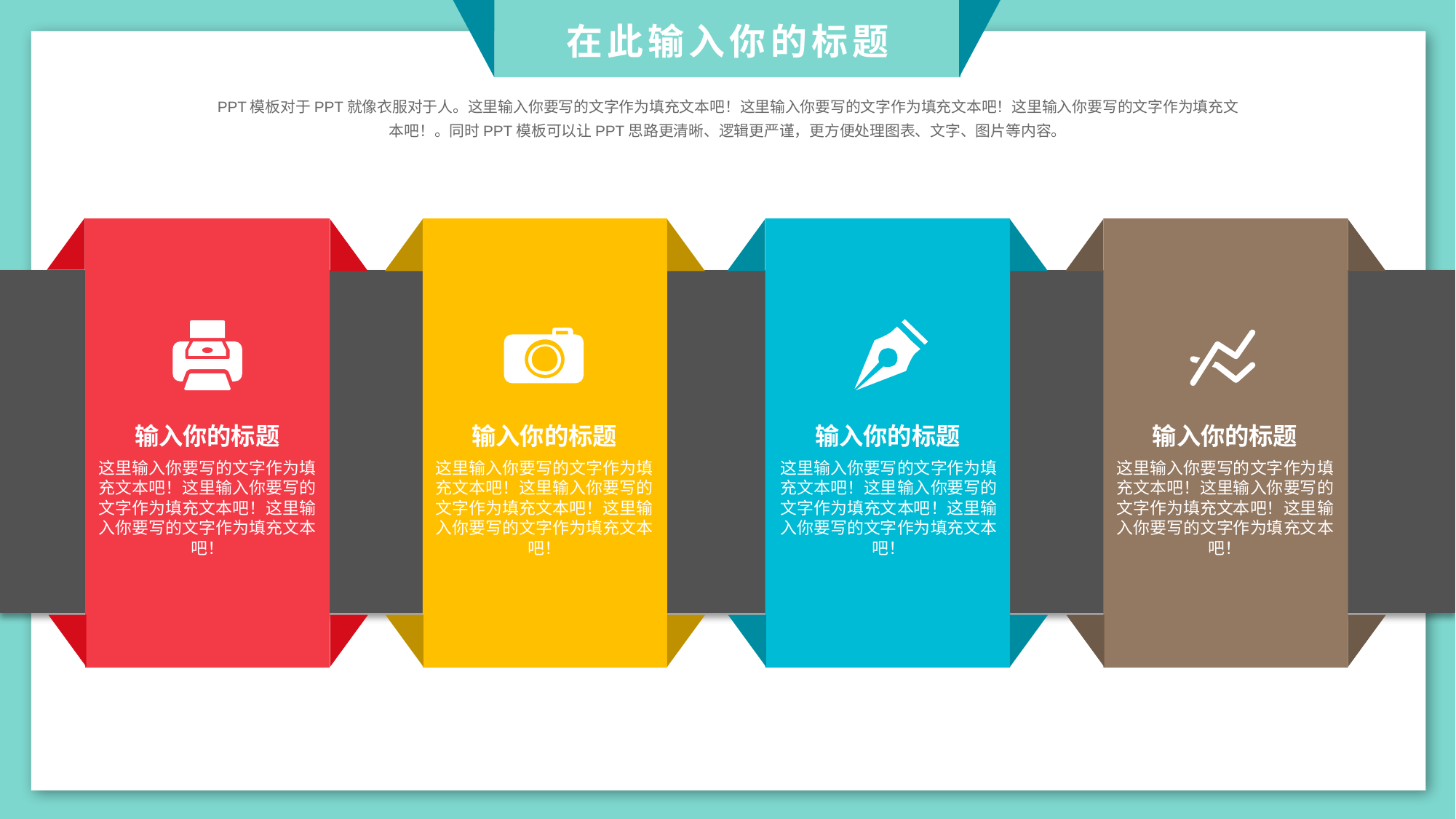

在此输入你的标题
PPT模板对于PPT就像衣服对于人。这里输入你要写的文字作为填充文本吧！这里输入你要写的文字作为填充文本吧！这里输入你要写的文字作为填充文本吧！。同时PPT模板可以让PPT思路更清晰、逻辑更严谨，更方便处理图表、文字、图片等内容。

输入你的标题
这里输入你要写的文字作为填充文本吧！这里输入你要写的文字作为填充文本吧！这里输入你要写的文字作为填充文本吧！

输入你的标题
这里输入你要写的文字作为填充文本吧！这里输入你要写的文字作为填充文本吧！这里输入你要写的文字作为填充文本吧！

输入你的标题
这里输入你要写的文字作为填充文本吧！这里输入你要写的文字作为填充文本吧！这里输入你要写的文字作为填充文本吧！

输入你的标题
这里输入你要写的文字作为填充文本吧！这里输入你要写的文字作为填充文本吧！这里输入你要写的文字作为填充文本吧！